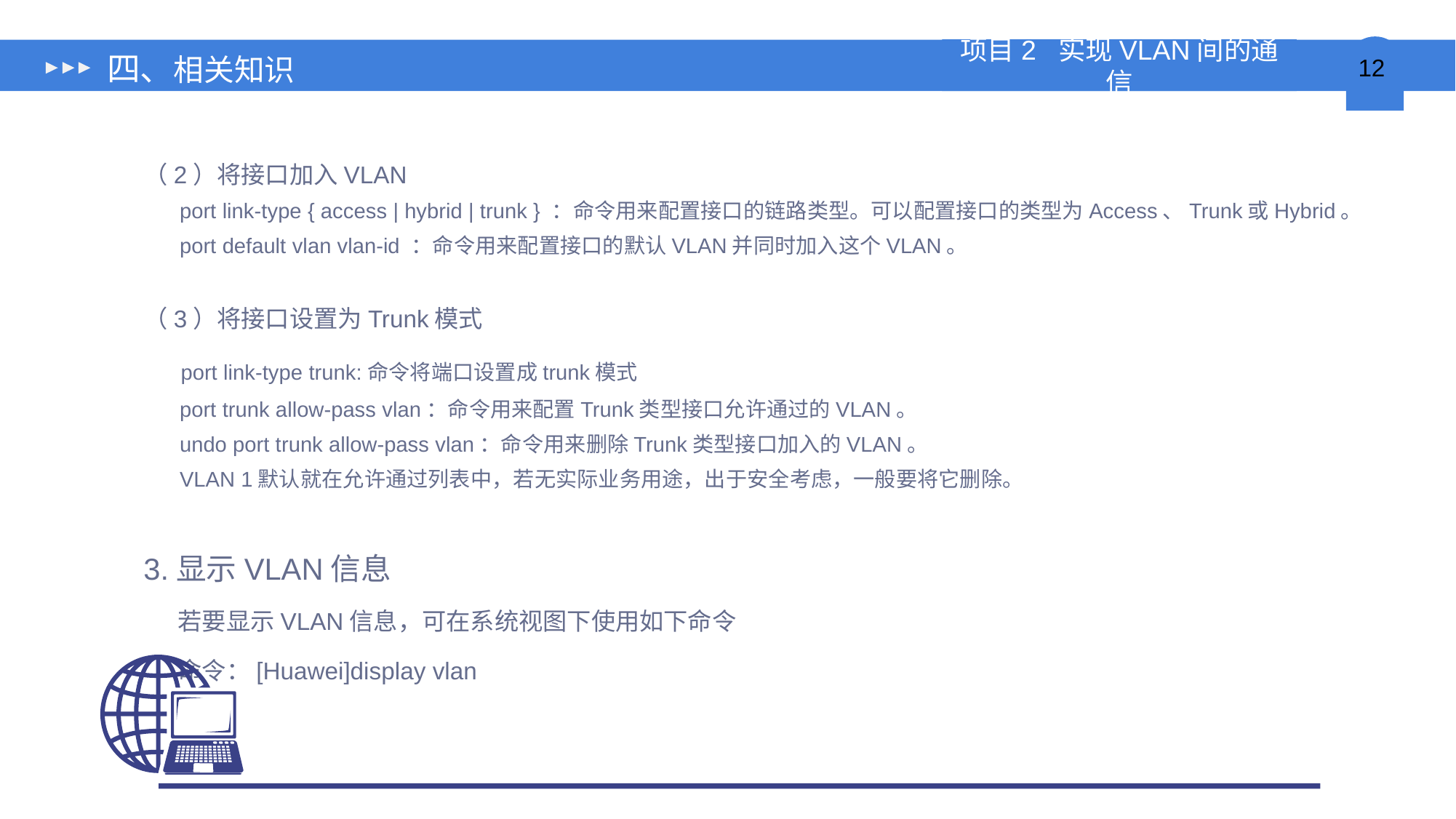

# 四、相关知识
（2）将接口加入VLAN
      port link-type { access | hybrid | trunk } ：命令用来配置接口的链路类型。可以配置接口的类型为Access、Trunk或Hybrid。
      port default vlan vlan-id ：命令用来配置接口的默认VLAN并同时加入这个VLAN。

（3）将接口设置为Trunk模式
    port link-type trunk:命令将端口设置成trunk模式
      port trunk allow-pass vlan：命令用来配置Trunk类型接口允许通过的VLAN。
      undo port trunk allow-pass vlan：命令用来删除Trunk类型接口加入的VLAN。
      VLAN 1默认就在允许通过列表中，若无实际业务用途，出于安全考虑，一般要将它删除。

3.显示VLAN信息
    若要显示VLAN信息，可在系统视图下使用如下命令
    命令：[Huawei]display vlan